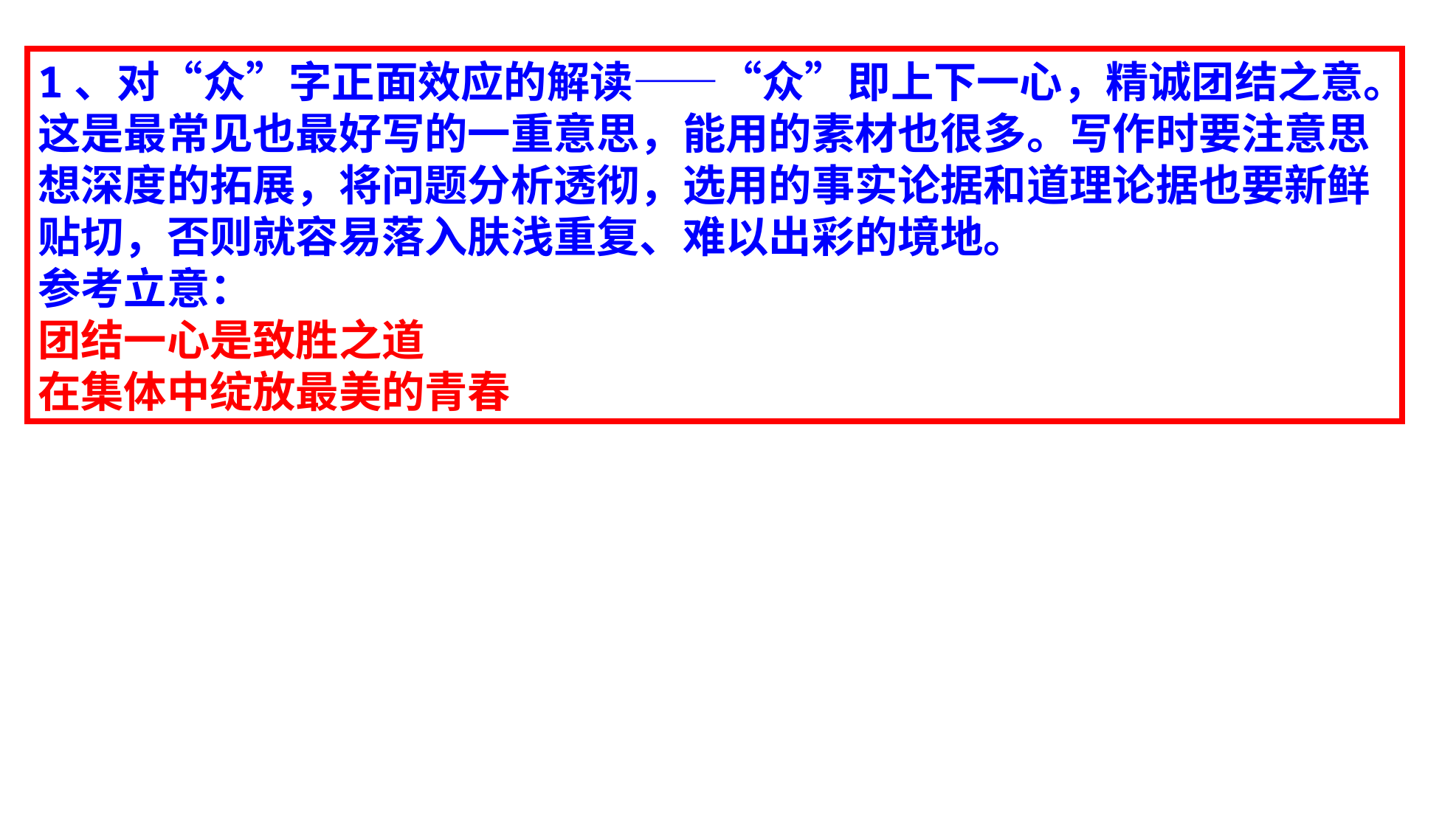

1、对“众”字正面效应的解读——“众”即上下一心，精诚团结之意。这是最常见也最好写的一重意思，能用的素材也很多。写作时要注意思想深度的拓展，将问题分析透彻，选用的事实论据和道理论据也要新鲜贴切，否则就容易落入肤浅重复、难以出彩的境地。
参考立意：
团结一心是致胜之道
在集体中绽放最美的青春